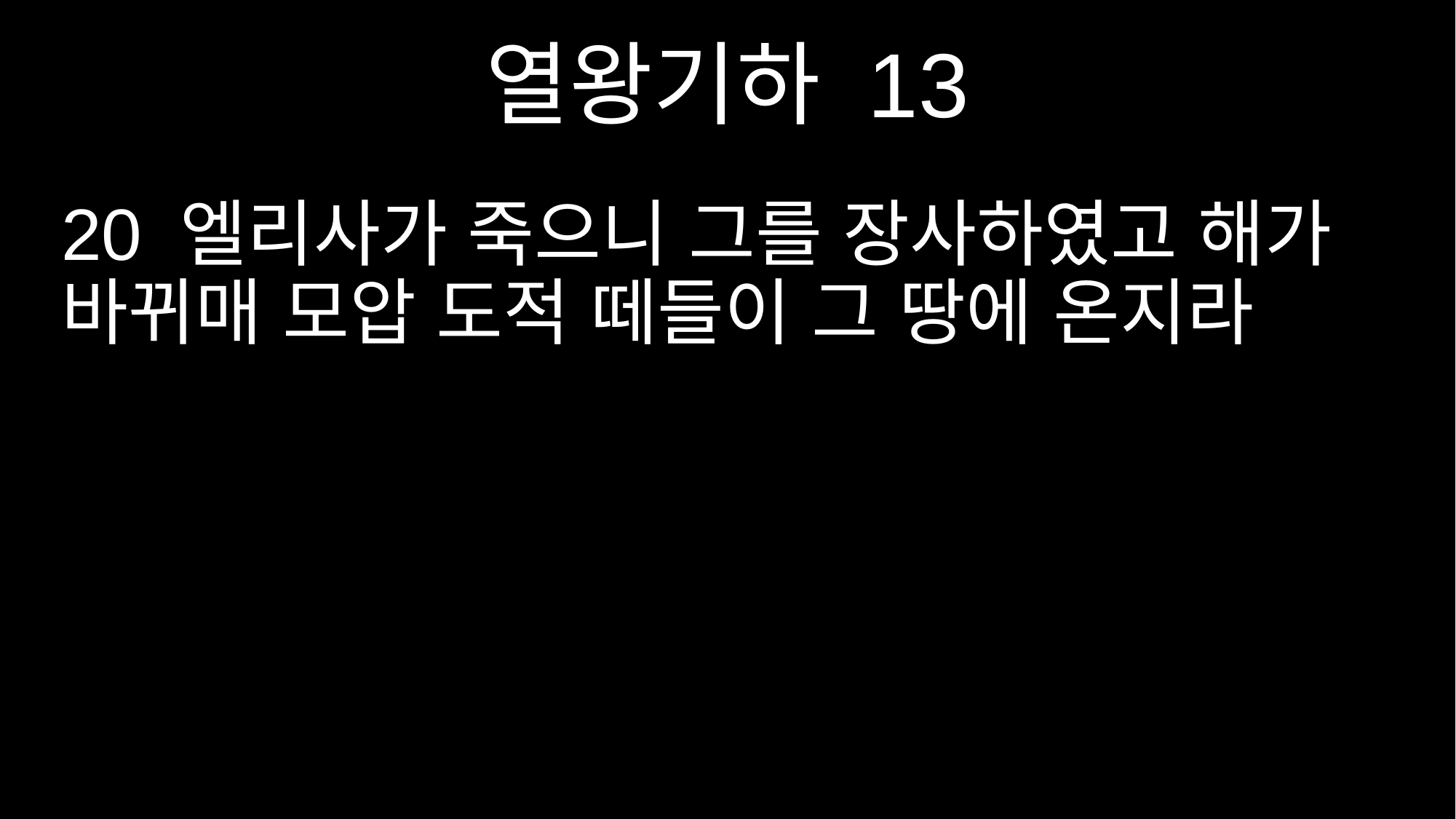

열왕기하 13
20 엘리사가 죽으니 그를 장사하였고 해가 바뀌매 모압 도적 떼들이 그 땅에 온지라